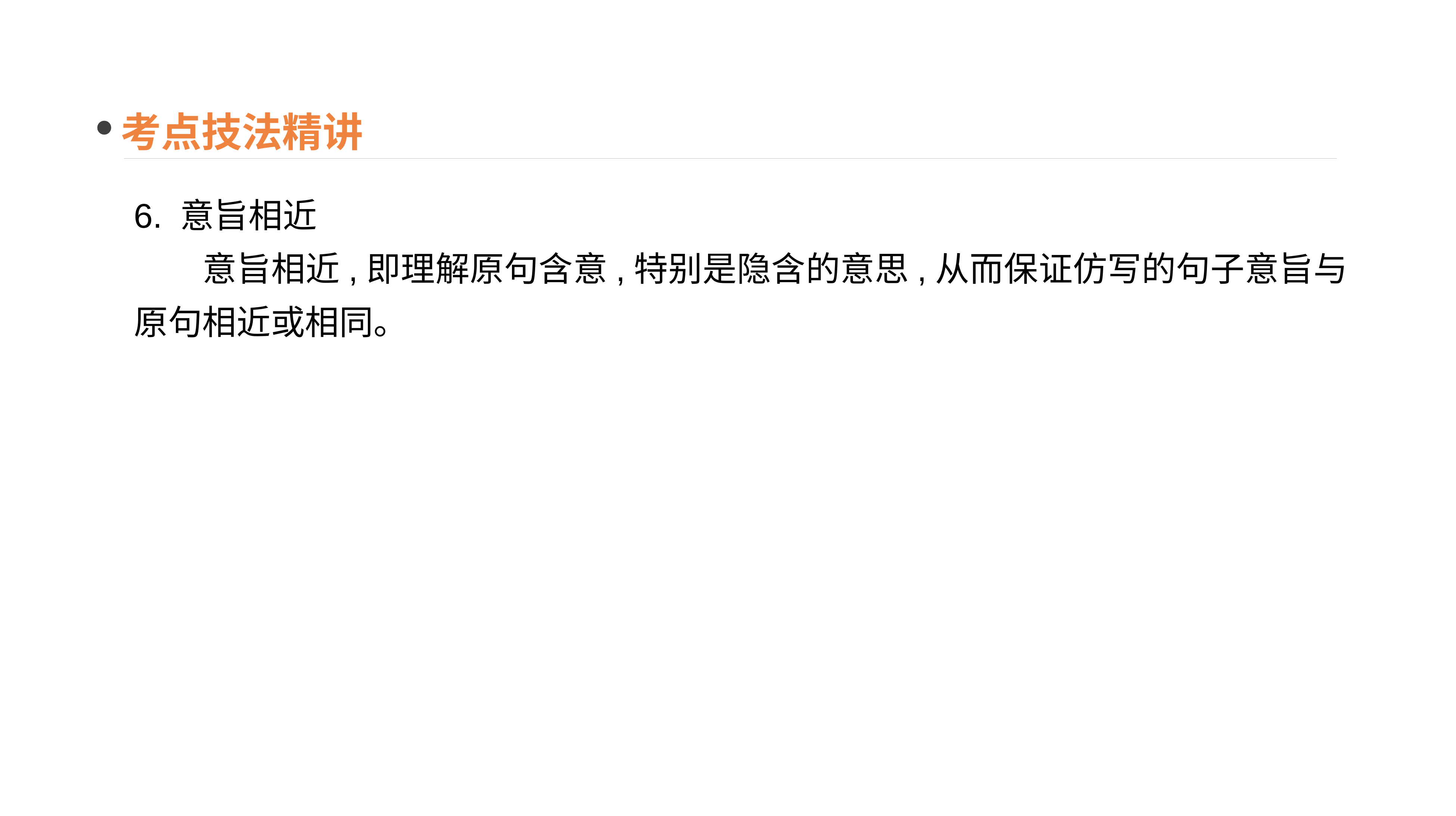

考点技法精讲

6. 意旨相近
　　意旨相近,即理解原句含意,特别是隐含的意思,从而保证仿写的句子意旨与原句相近或相同。